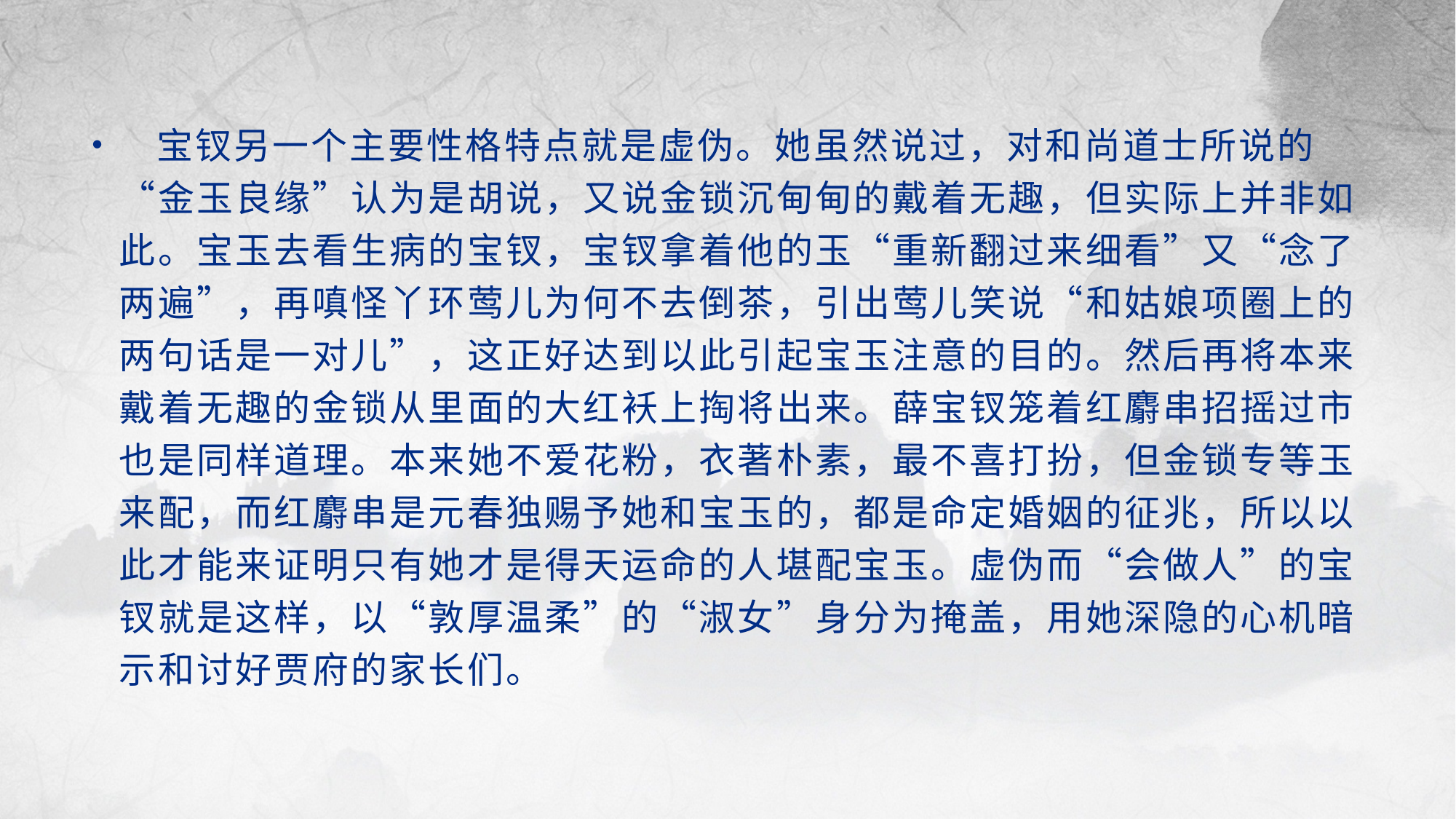

宝钗另一个主要性格特点就是虚伪。她虽然说过，对和尚道士所说的“金玉良缘”认为是胡说，又说金锁沉甸甸的戴着无趣，但实际上并非如此。宝玉去看生病的宝钗，宝钗拿着他的玉“重新翻过来细看”又“念了两遍”，再嗔怪丫环莺儿为何不去倒茶，引出莺儿笑说“和姑娘项圈上的两句话是一对儿”，这正好达到以此引起宝玉注意的目的。然后再将本来戴着无趣的金锁从里面的大红袄上掏将出来。薛宝钗笼着红麝串招摇过市也是同样道理。本来她不爱花粉，衣著朴素，最不喜打扮，但金锁专等玉来配，而红麝串是元春独赐予她和宝玉的，都是命定婚姻的征兆，所以以此才能来证明只有她才是得天运命的人堪配宝玉。虚伪而“会做人”的宝钗就是这样，以“敦厚温柔”的“淑女”身分为掩盖，用她深隐的心机暗示和讨好贾府的家长们。